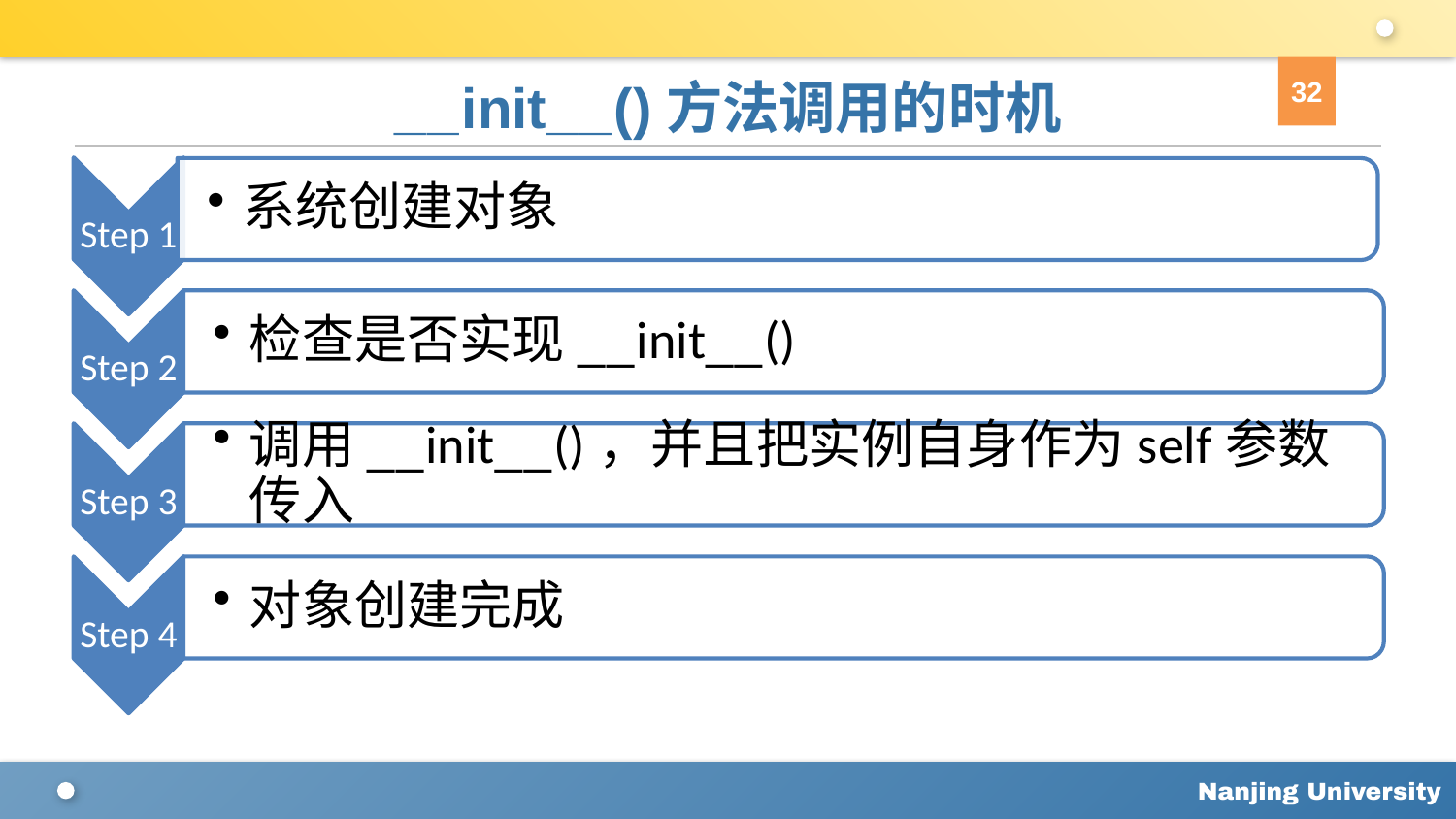

32
# __init__()方法调用的时机
Step 1
系统创建对象
Step 2
检查是否实现__init__()
Step 3
调用__init__()，并且把实例自身作为self参数传入
Step 4
对象创建完成